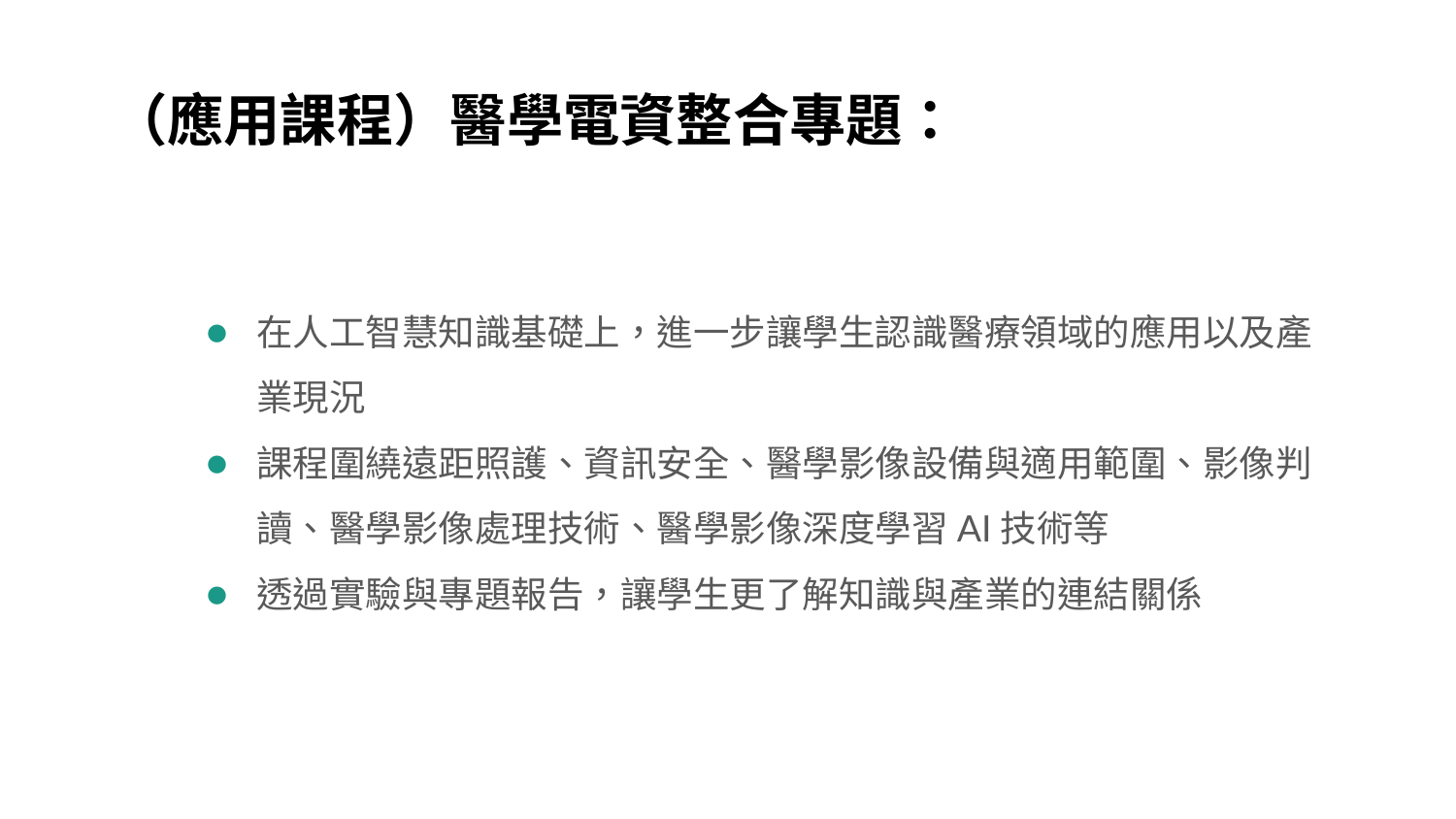

# （應用課程）醫學電資整合專題：

在人工智慧知識基礎上，進一步讓學生認識醫療領域的應用以及產業現況
課程圍繞遠距照護、資訊安全、醫學影像設備與適用範圍、影像判讀、醫學影像處理技術、醫學影像深度學習AI技術等
透過實驗與專題報告，讓學生更了解知識與產業的連結關係